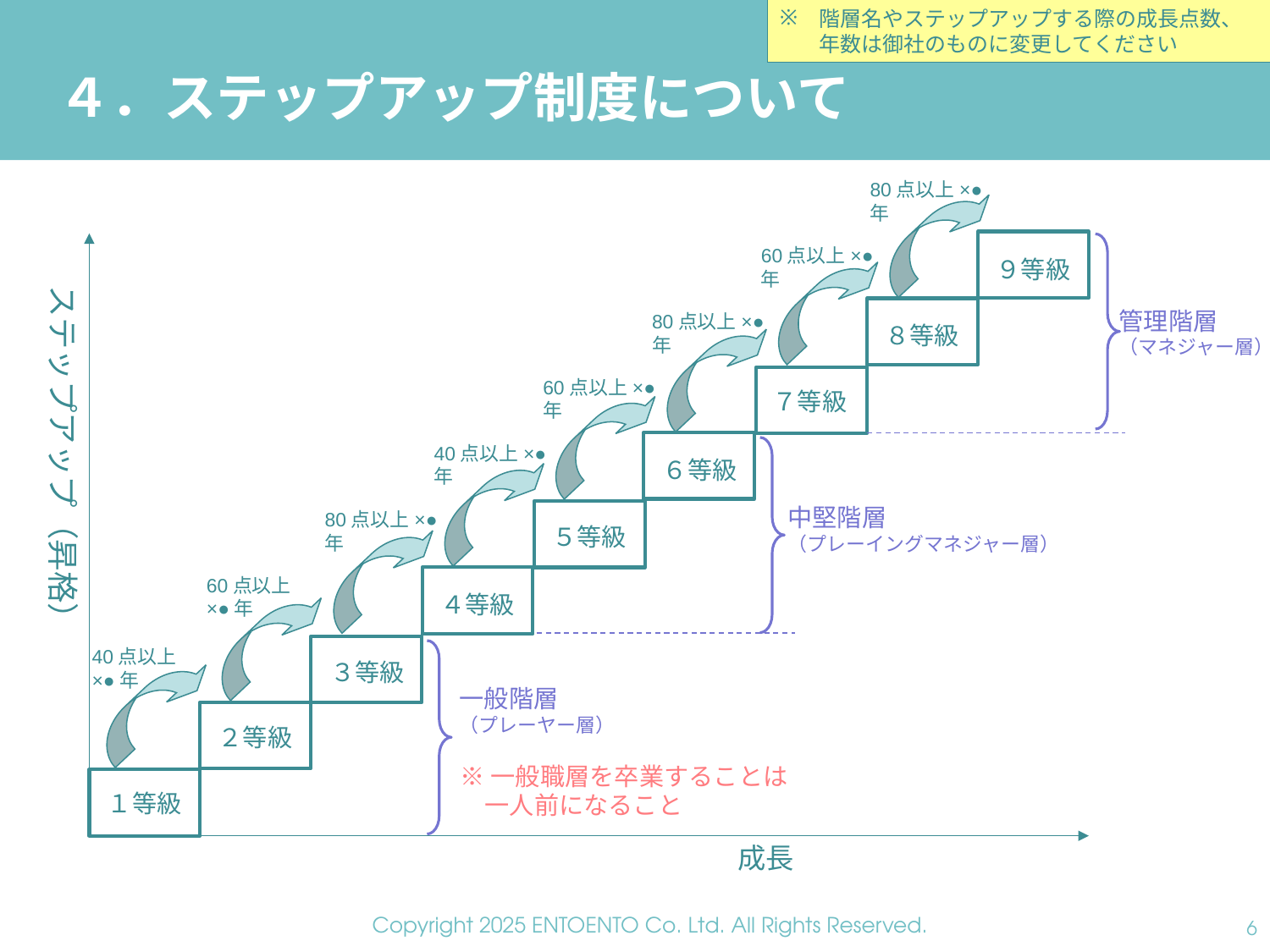

階層名やステップアップする際の成長点数、年数は御社のものに変更してください
# ４．ステップアップ制度について
80点以上×●年

60点以上×●年
９等級
ステップアップ（昇格）

管理階層
（マネジャー層）
80点以上×●年
８等級

60点以上×●年
７等級

40点以上×●年

６等級

中堅階層
（プレーイングマネジャー層）
80点以上×●年
５等級

60点以上
×●年
４等級

40点以上
×●年

３等級
一般階層
（プレーヤー層）

２等級
※一般職層を卒業することは
　一人前になること
１等級
成長
Copyright 2025 ENTOENTO Co. Ltd. All Rights Reserved.
6